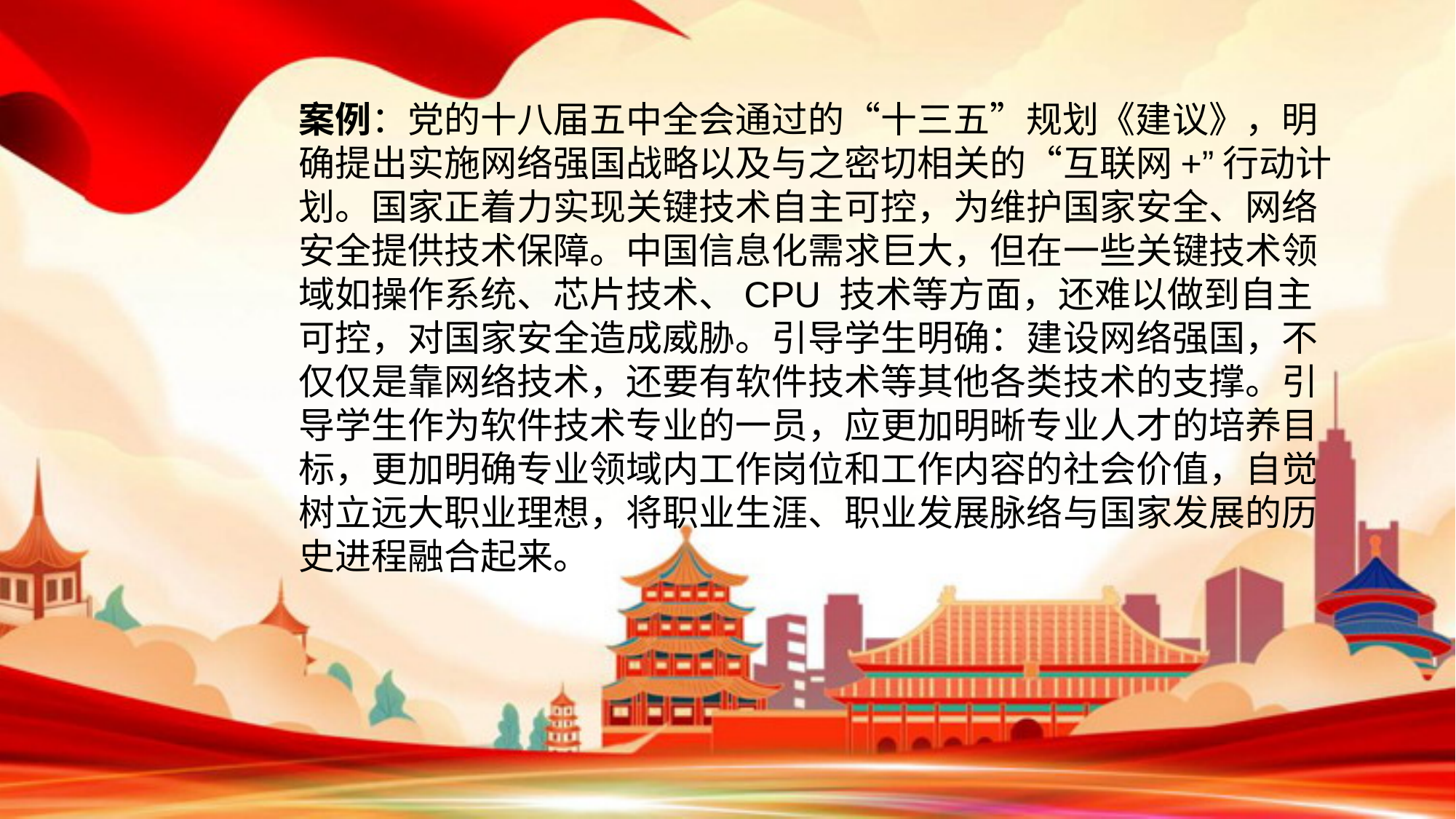

案例：党的十八届五中全会通过的“十三五”规划《建议》，明确提出实施网络强国战略以及与之密切相关的“互联网+”行动计划。国家正着力实现关键技术自主可控，为维护国家安全、网络安全提供技术保障。中国信息化需求巨大，但在一些关键技术领域如操作系统、芯片技术、CPU 技术等方面，还难以做到自主可控，对国家安全造成威胁。引导学生明确：建设网络强国，不仅仅是靠网络技术，还要有软件技术等其他各类技术的支撑。引导学生作为软件技术专业的一员，应更加明晰专业人才的培养目标，更加明确专业领域内工作岗位和工作内容的社会价值，自觉树立远大职业理想，将职业生涯、职业发展脉络与国家发展的历史进程融合起来。